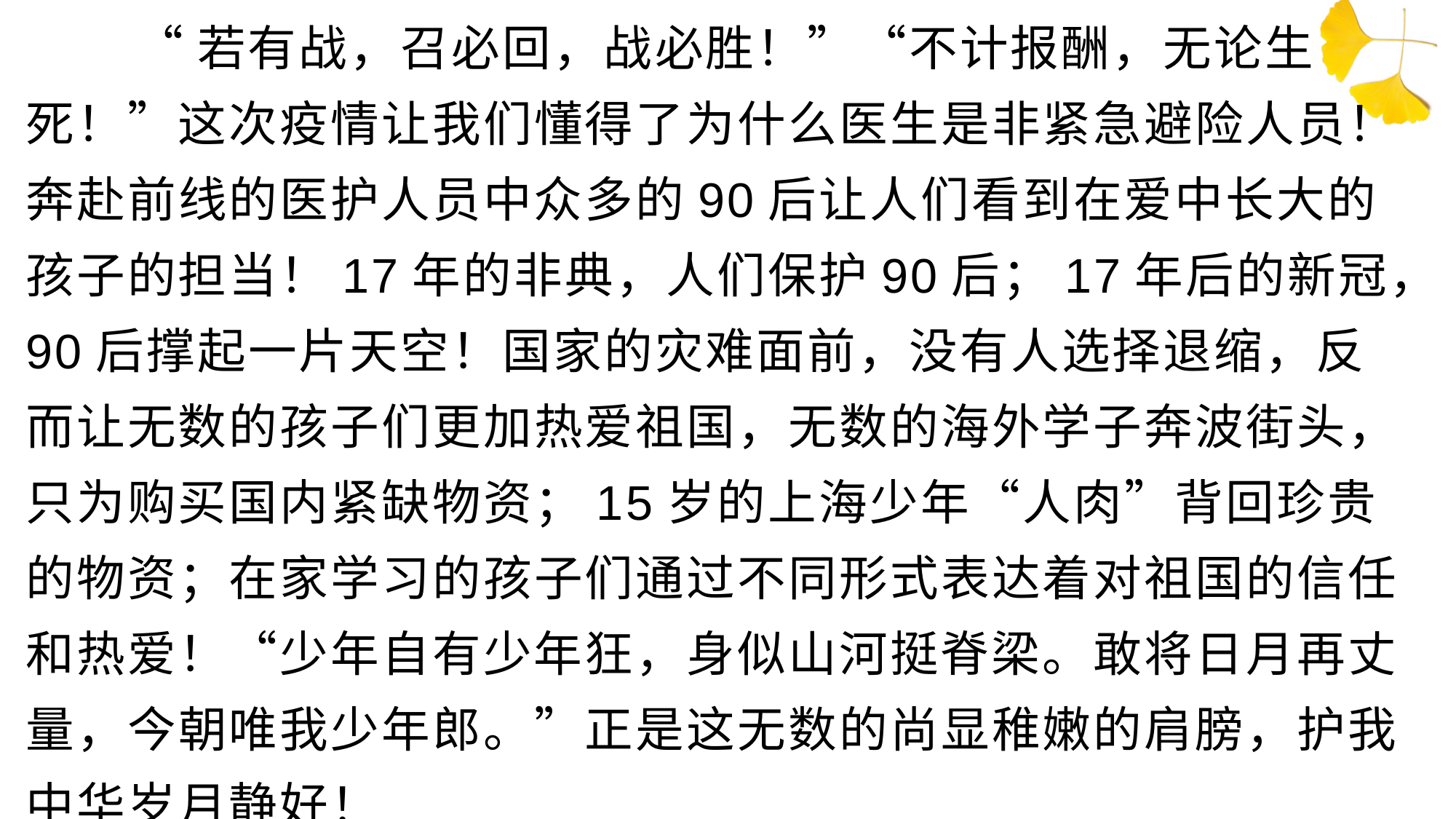

“若有战，召必回，战必胜！”“不计报酬，无论生死！”这次疫情让我们懂得了为什么医生是非紧急避险人员！奔赴前线的医护人员中众多的90后让人们看到在爱中长大的孩子的担当！17年的非典，人们保护90后；17年后的新冠，90后撑起一片天空！国家的灾难面前，没有人选择退缩，反而让无数的孩子们更加热爱祖国，无数的海外学子奔波街头，只为购买国内紧缺物资；15岁的上海少年“人肉”背回珍贵的物资；在家学习的孩子们通过不同形式表达着对祖国的信任和热爱！“少年自有少年狂，身似山河挺脊梁。敢将日月再丈量，今朝唯我少年郎。”正是这无数的尚显稚嫩的肩膀，护我中华岁月静好！